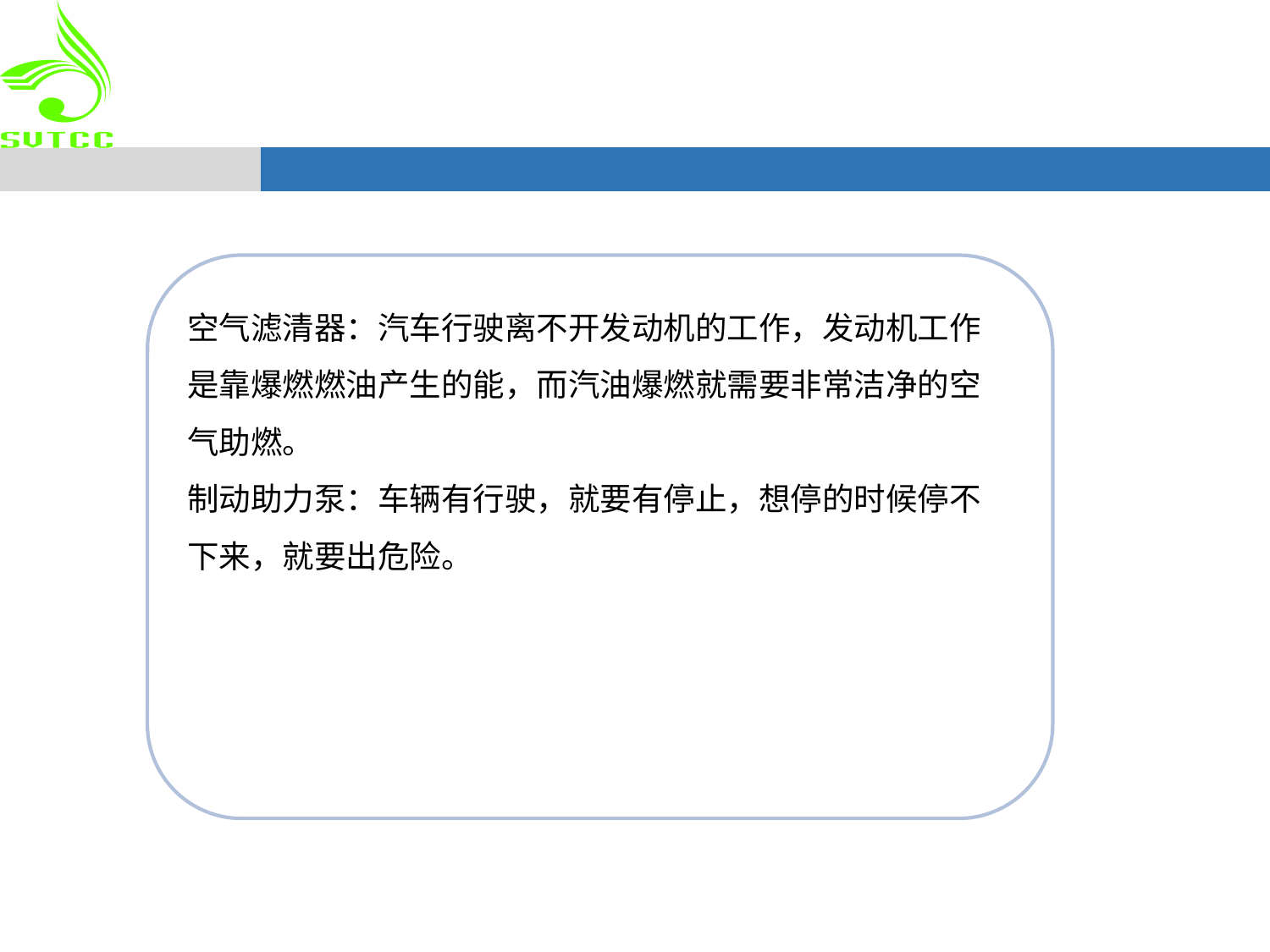

空气滤清器：汽车行驶离不开发动机的工作，发动机工作是靠爆燃燃油产生的能，而汽油爆燃就需要非常洁净的空气助燃。
制动助力泵：车辆有行驶，就要有停止，想停的时候停不下来，就要出危险。